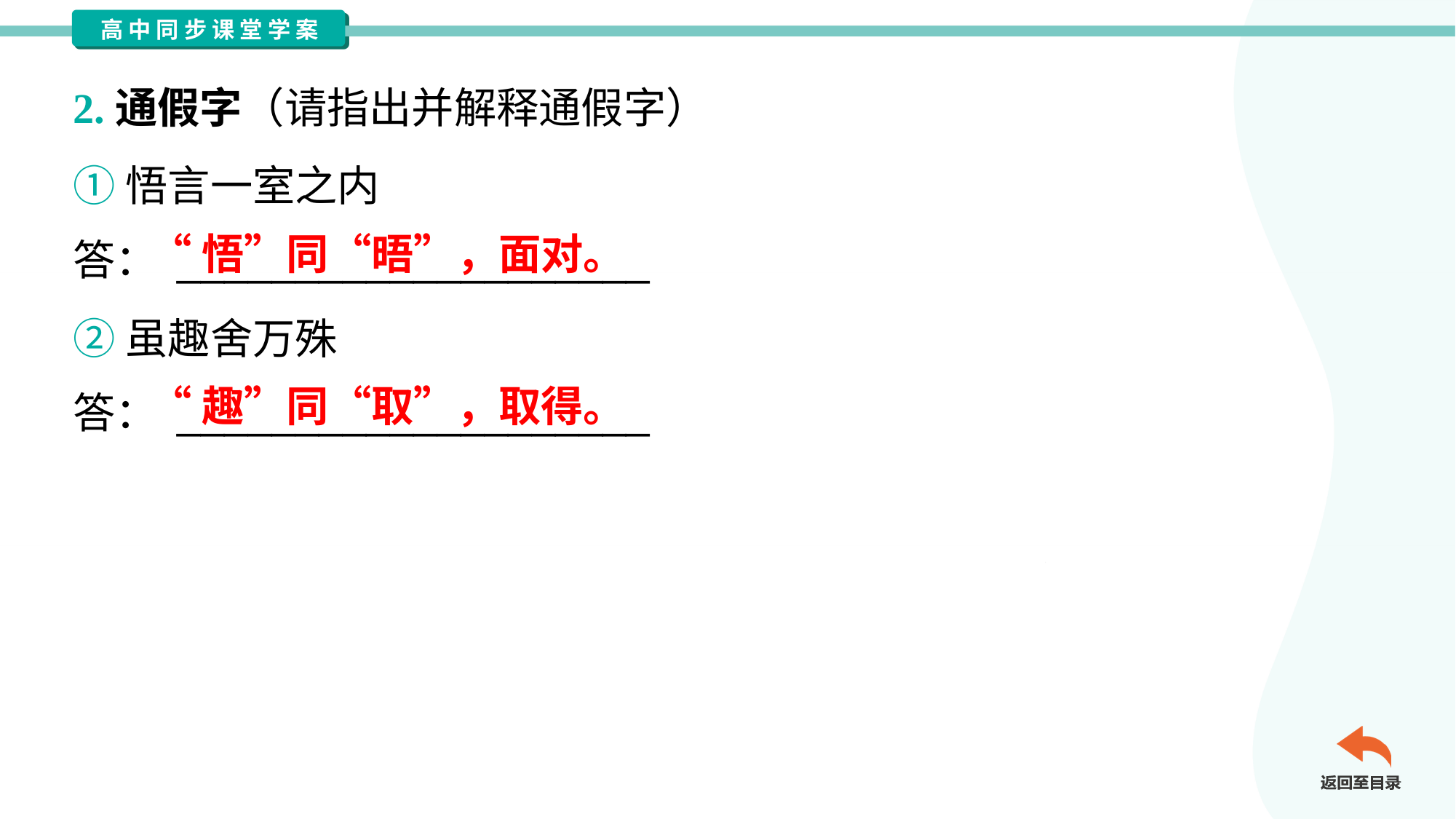

2.通假字（请指出并解释通假字）
①悟言一室之内
答： ____________________
“悟”同“晤”，面对。
②虽趣舍万殊
答： ____________________
“趣”同“取”，取得。